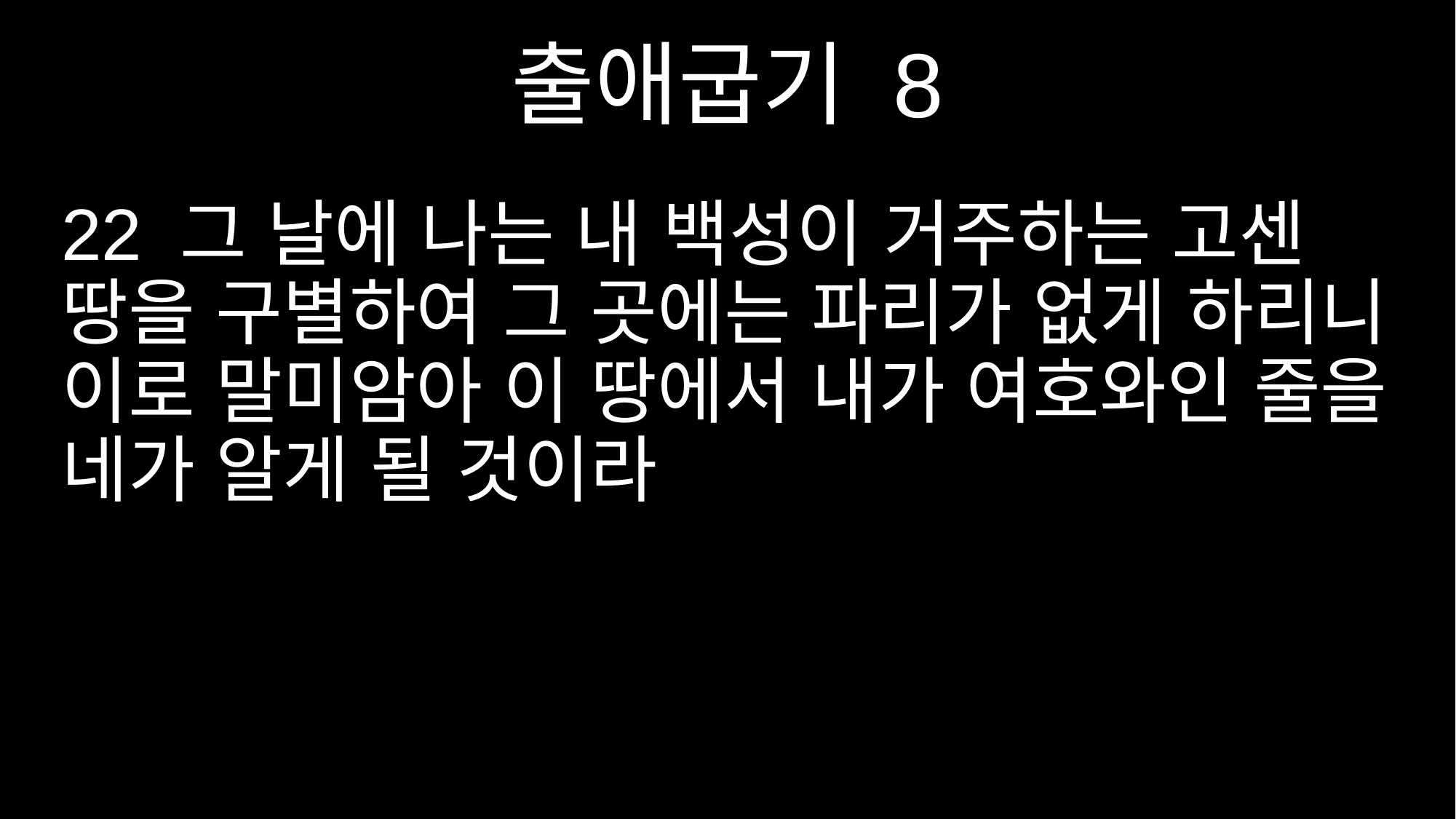

출애굽기 8
22 그 날에 나는 내 백성이 거주하는 고센 땅을 구별하여 그 곳에는 파리가 없게 하리니 이로 말미암아 이 땅에서 내가 여호와인 줄을 네가 알게 될 것이라